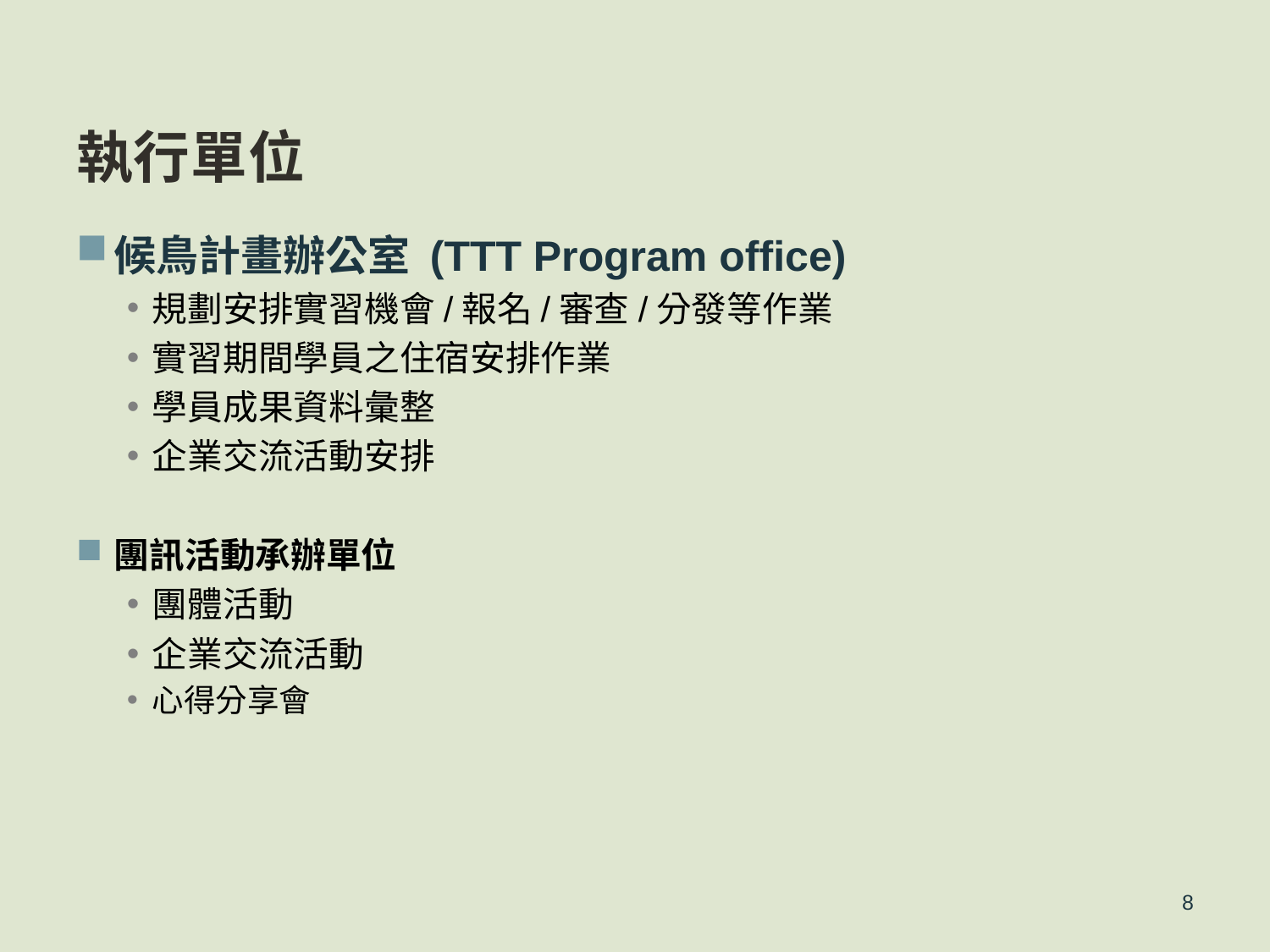

# 執行單位
候鳥計畫辦公室 (TTT Program office)
規劃安排實習機會/報名/審查/分發等作業
實習期間學員之住宿安排作業
學員成果資料彙整
企業交流活動安排

團訊活動承辦單位
團體活動
企業交流活動
心得分享會

8